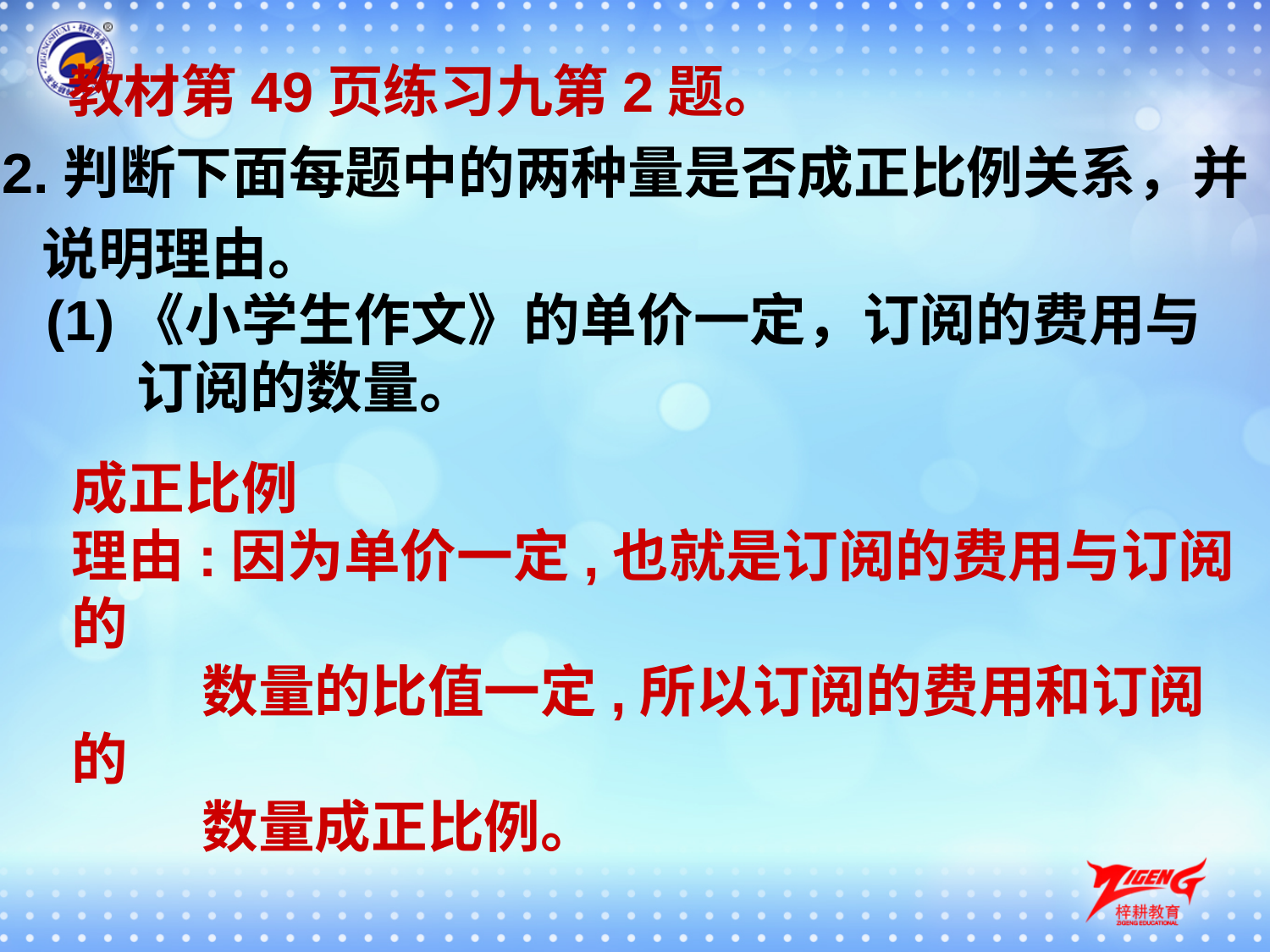

教材第49页练习九第2题。
2.判断下面每题中的两种量是否成正比例关系，并
  说明理由。
(1)《小学生作文》的单价一定，订阅的费用与
      订阅的数量。
成正比例
理由:因为单价一定,也就是订阅的费用与订阅的
         数量的比值一定,所以订阅的费用和订阅的
         数量成正比例。